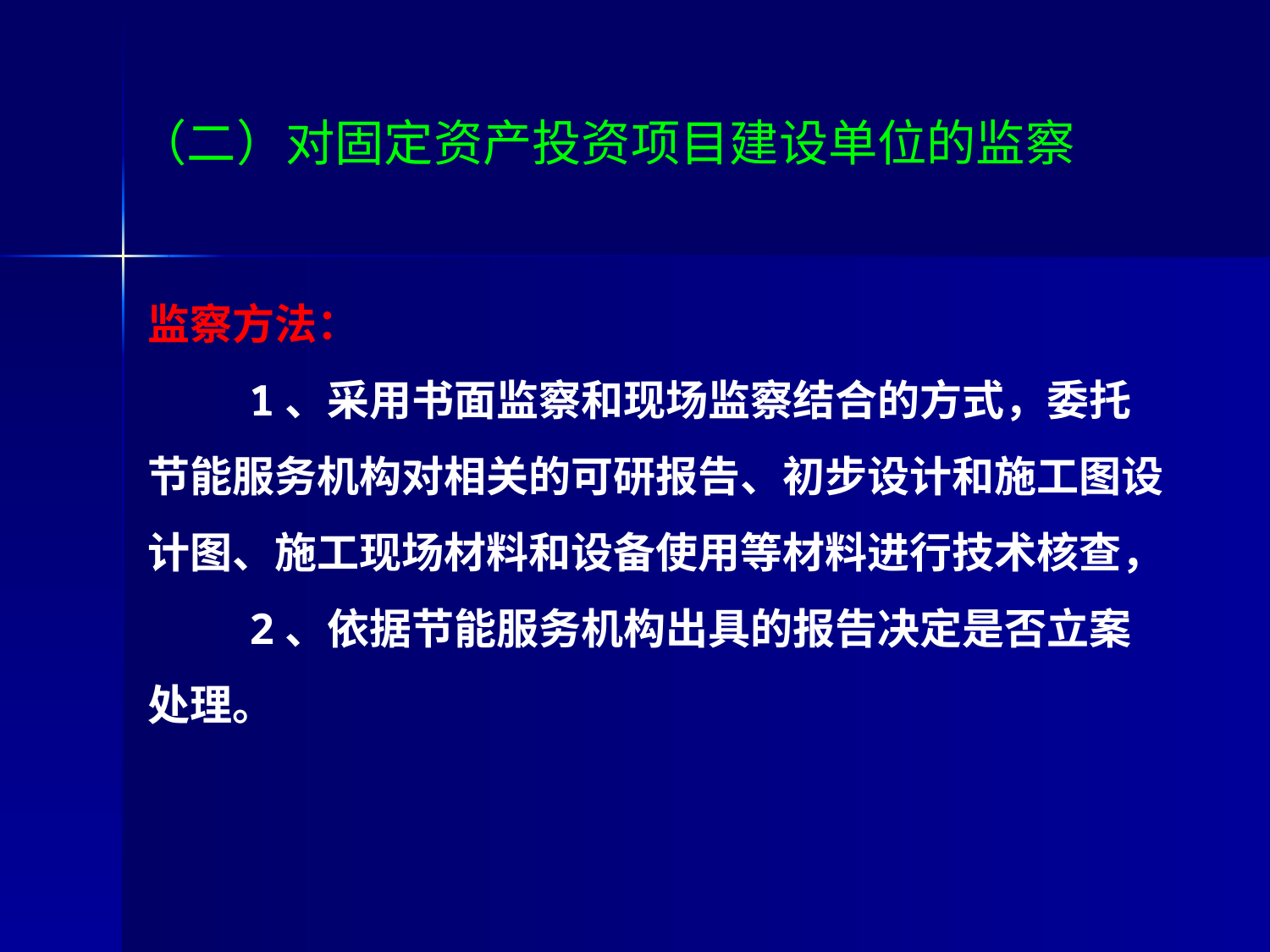

# （二）对固定资产投资项目建设单位的监察
监察方法：
    1、采用书面监察和现场监察结合的方式，委托节能服务机构对相关的可研报告、初步设计和施工图设计图、施工现场材料和设备使用等材料进行技术核查，
    2、依据节能服务机构出具的报告决定是否立案处理。